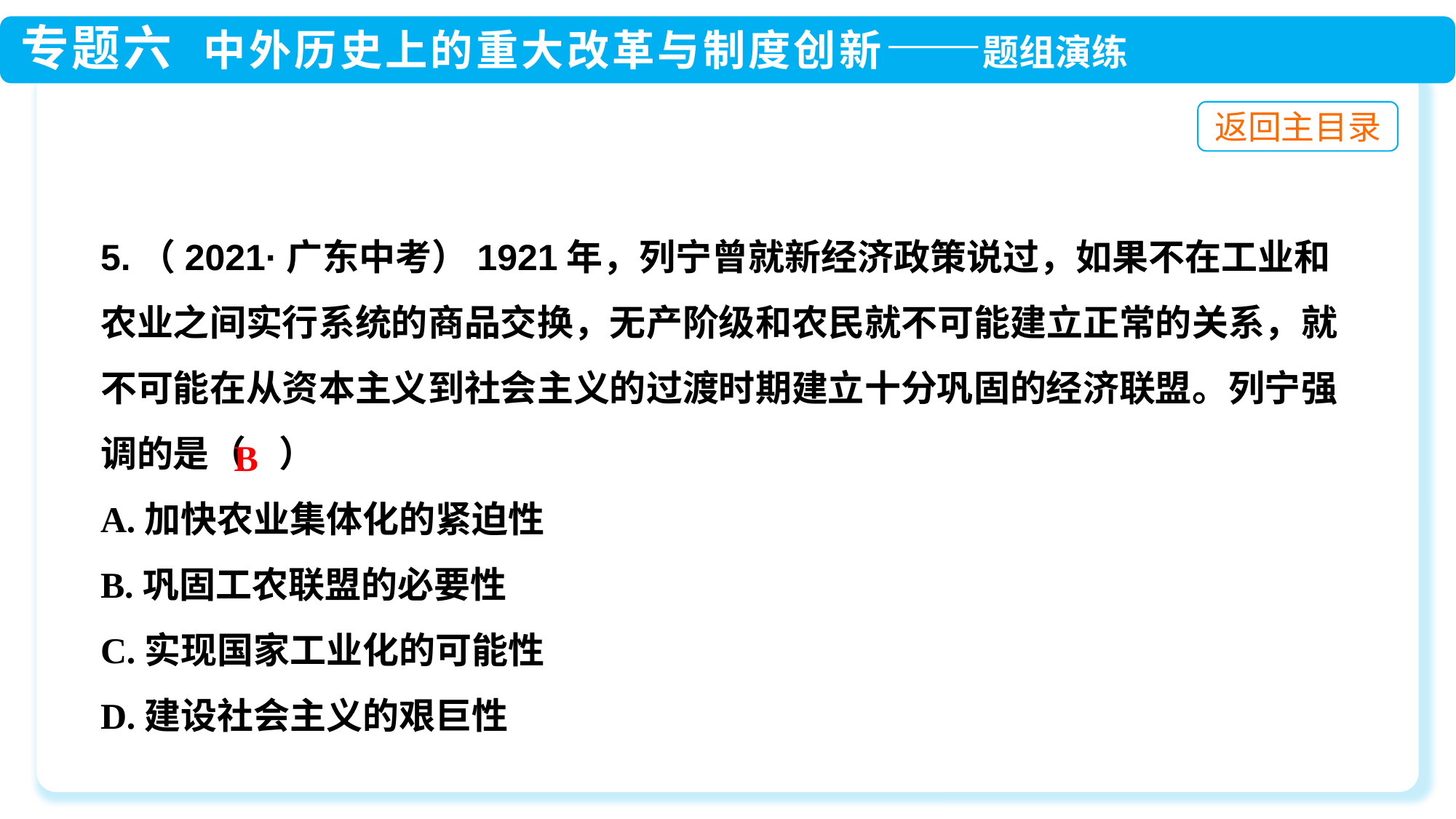

5.（2021·广东中考）1921年，列宁曾就新经济政策说过，如果不在工业和农业之间实行系统的商品交换，无产阶级和农民就不可能建立正常的关系，就不可能在从资本主义到社会主义的过渡时期建立十分巩固的经济联盟。列宁强调的是（    ）
A.加快农业集体化的紧迫性
B.巩固工农联盟的必要性
C.实现国家工业化的可能性
D.建设社会主义的艰巨性
B